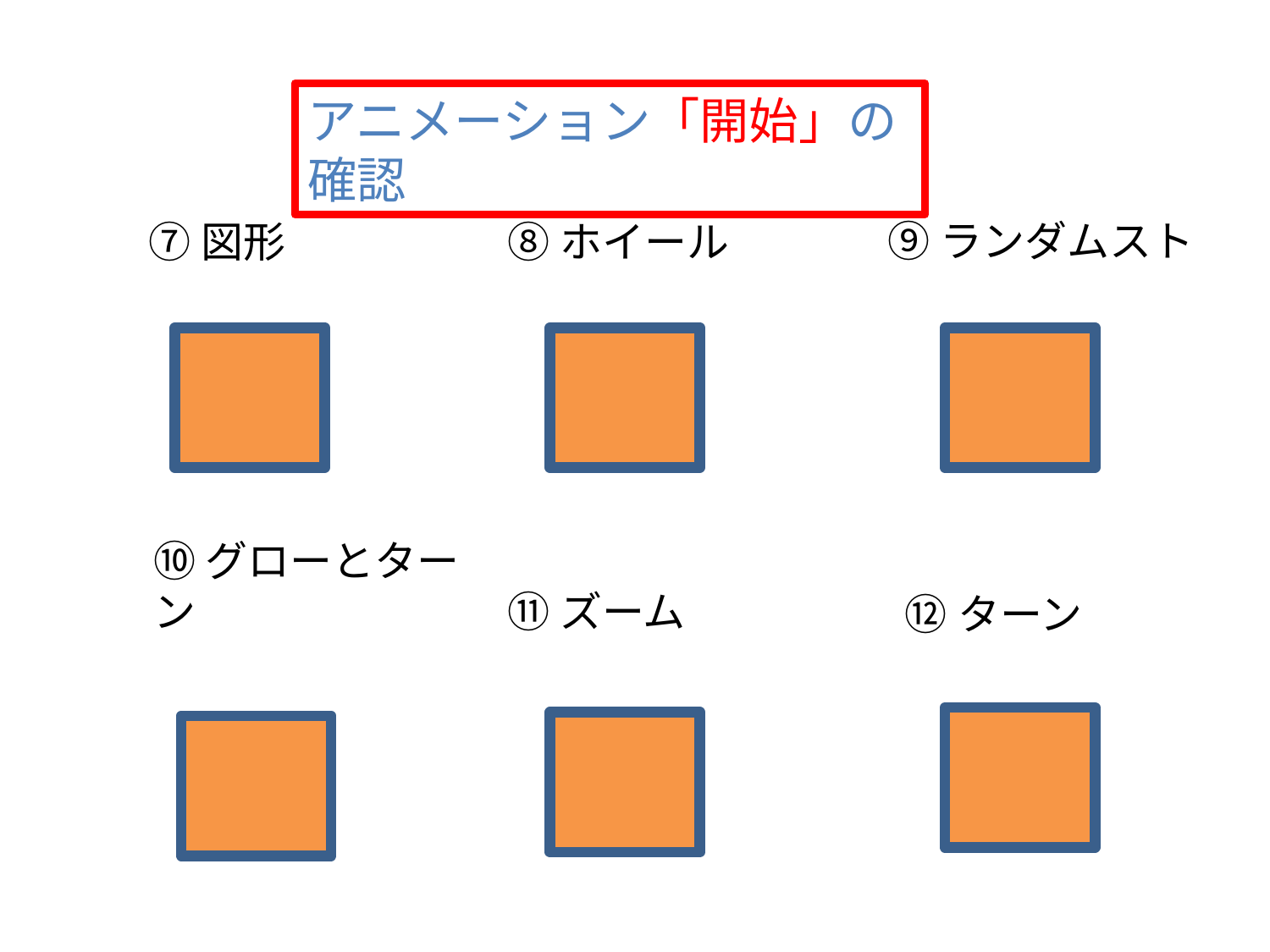

アニメーション「開始」の確認
⑨ランダムスト
⑦図形
⑧ホイール

⑩グローとターン
⑪ズーム
⑫ターン